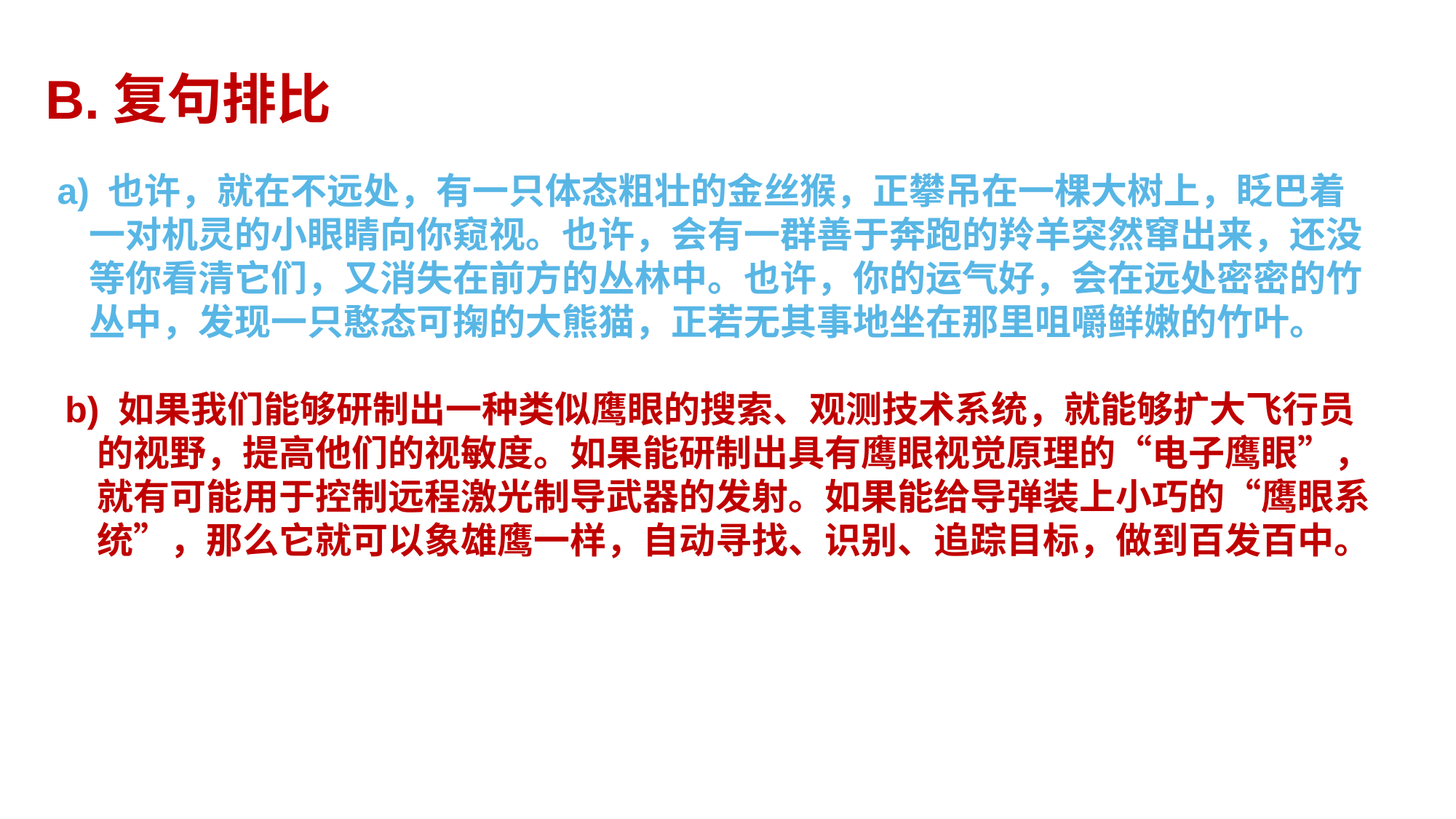

B.复句排比
a) 也许，就在不远处，有一只体态粗壮的金丝猴，正攀吊在一棵大树上，眨巴着一对机灵的小眼睛向你窥视。也许，会有一群善于奔跑的羚羊突然窜出来，还没等你看清它们，又消失在前方的丛林中。也许，你的运气好，会在远处密密的竹丛中，发现一只憨态可掬的大熊猫，正若无其事地坐在那里咀嚼鲜嫩的竹叶。
b) 如果我们能够研制出一种类似鹰眼的搜索、观测技术系统，就能够扩大飞行员的视野，提高他们的视敏度。如果能研制出具有鹰眼视觉原理的“电子鹰眼”，就有可能用于控制远程激光制导武器的发射。如果能给导弹装上小巧的“鹰眼系统”，那么它就可以象雄鹰一样，自动寻找、识别、追踪目标，做到百发百中。